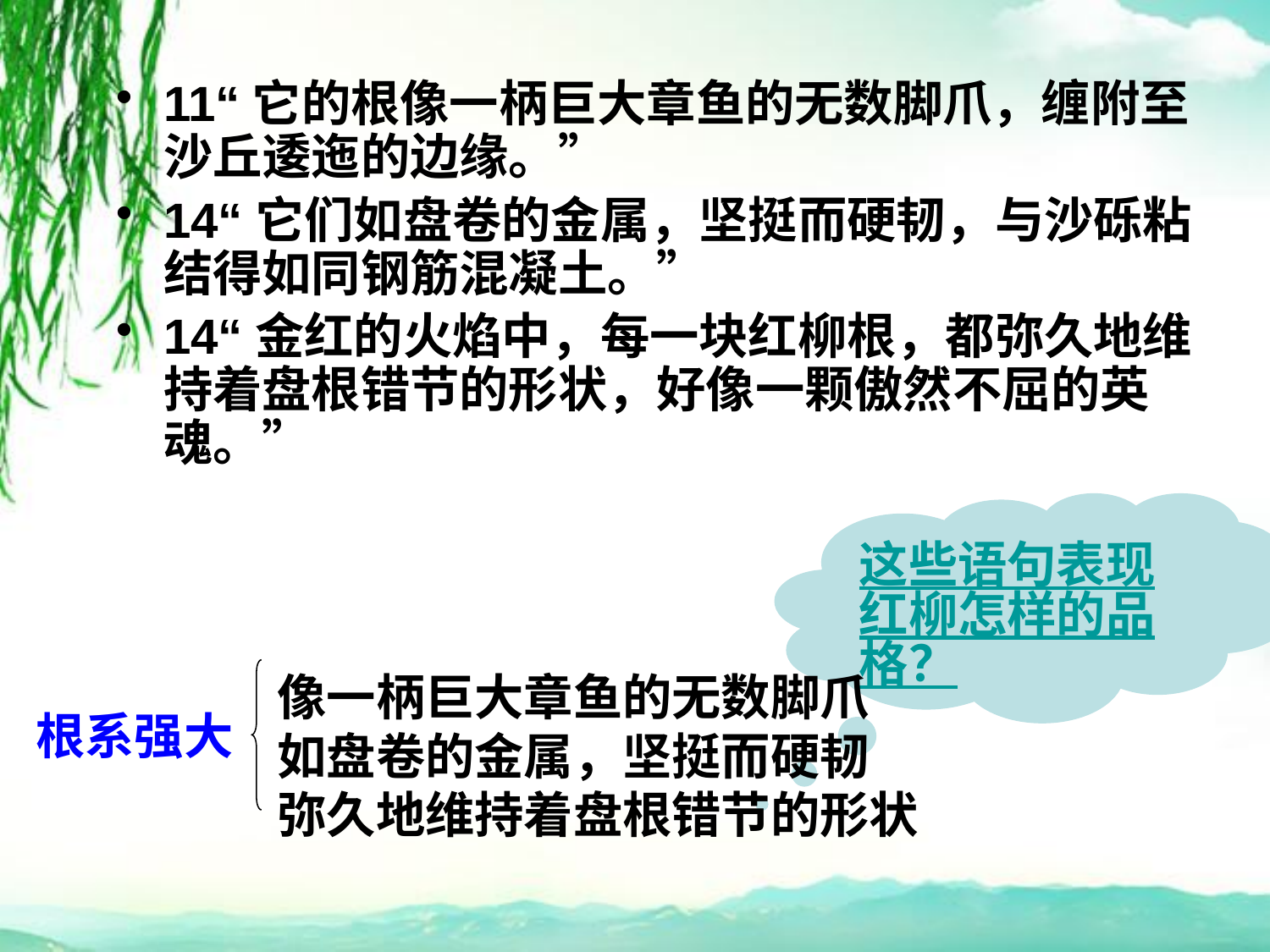

11“它的根像一柄巨大章鱼的无数脚爪，缠附至沙丘逶迤的边缘。”
14“它们如盘卷的金属，坚挺而硬韧，与沙砾粘结得如同钢筋混凝土。”
14“金红的火焰中，每一块红柳根，都弥久地维持着盘根错节的形状，好像一颗傲然不屈的英魂。”
这些语句表现红柳怎样的品格？
像一柄巨大章鱼的无数脚爪
如盘卷的金属，坚挺而硬韧
弥久地维持着盘根错节的形状

根系强大